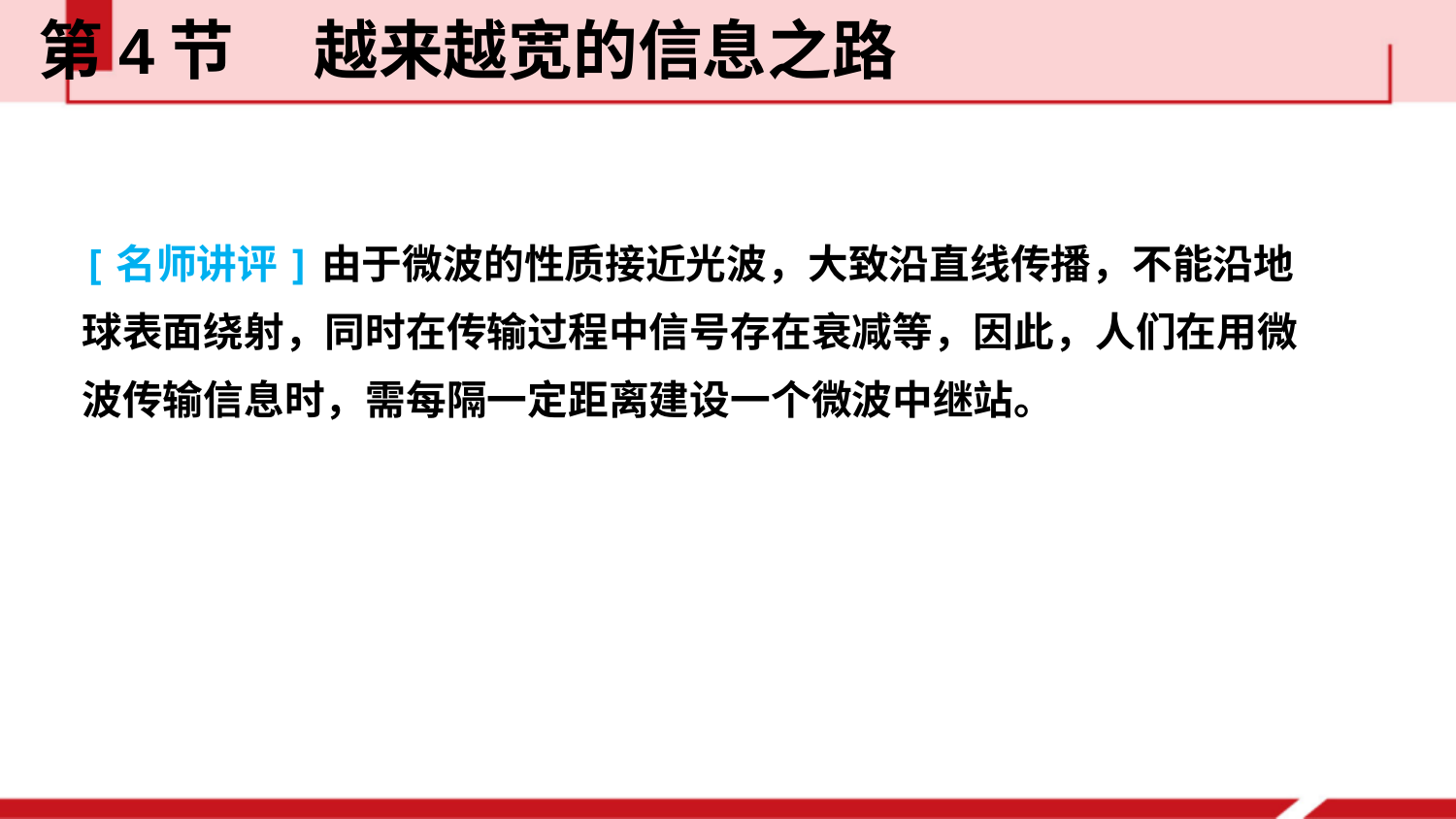

第4节  越来越宽的信息之路
[名师讲评]由于微波的性质接近光波，大致沿直线传播，不能沿地球表面绕射，同时在传输过程中信号存在衰减等，因此，人们在用微波传输信息时，需每隔一定距离建设一个微波中继站。